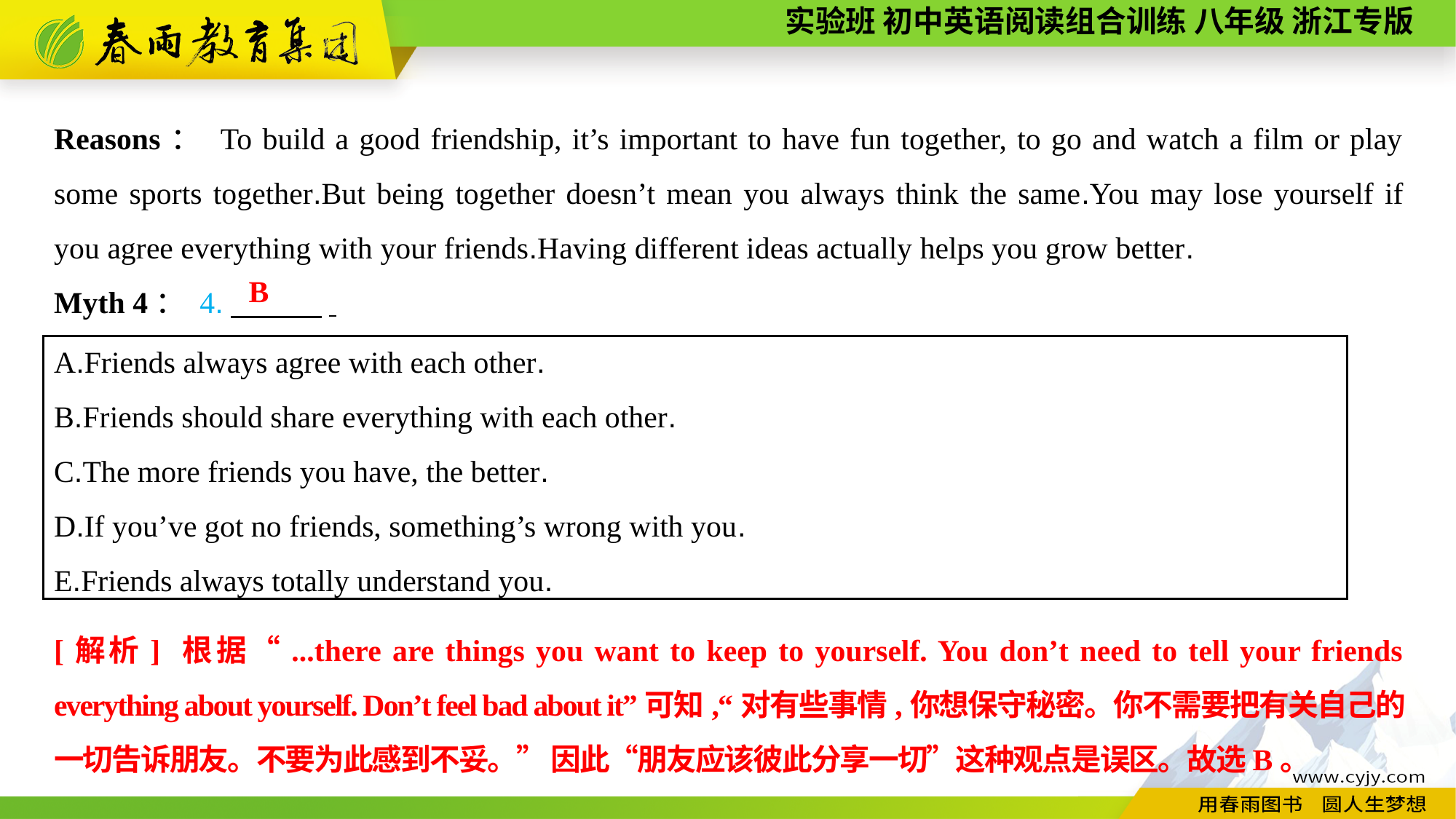

Reasons： To build a good friendship, it’s important to have fun together, to go and watch a film or play some sports together.But being together doesn’t mean you always think the same.You may lose yourself if you agree everything with your friends.Having different ideas actually helps you grow better.
Myth 4： 4.　　　.
B
A.Friends always agree with each other.
B.Friends should share everything with each other.
C.The more friends you have, the better.
D.If you’ve got no friends, something’s wrong with you.
E.Friends always totally understand you.

[解析] 根据“...there are things you want to keep to yourself. You don’t need to tell your friends everything about yourself. Don’t feel bad about it”可知,“对有些事情,你想保守秘密。你不需要把有关自己的一切告诉朋友。不要为此感到不妥。” 因此“朋友应该彼此分享一切”这种观点是误区。故选B。